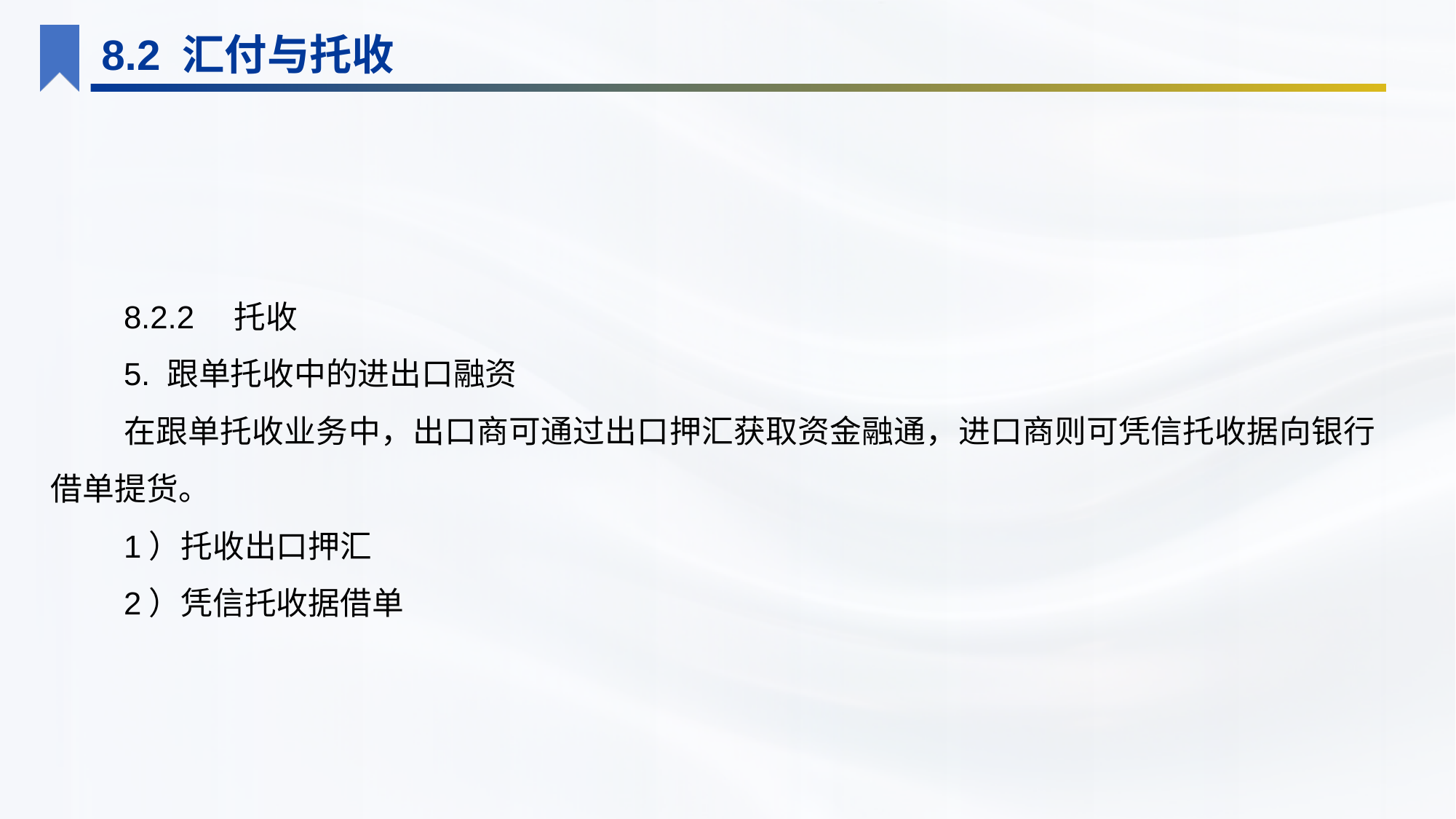

8.2 汇付与托收
8.2.2　托收
5. 跟单托收中的进出口融资
在跟单托收业务中，出口商可通过出口押汇获取资金融通，进口商则可凭信托收据向银行借单提货。
1）托收出口押汇
2）凭信托收据借单